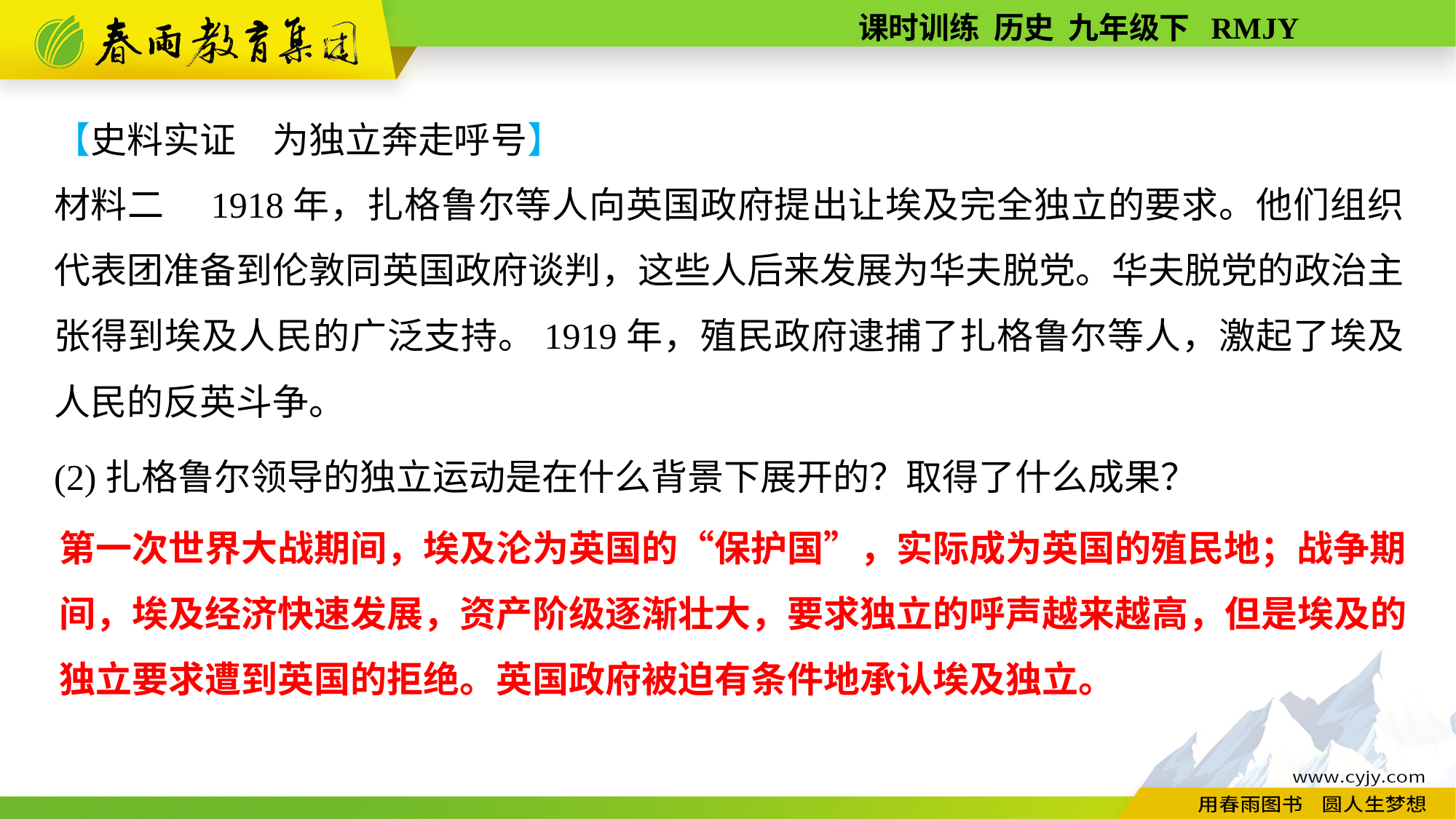

【史料实证　为独立奔走呼号】
材料二　1918年，扎格鲁尔等人向英国政府提出让埃及完全独立的要求。他们组织代表团准备到伦敦同英国政府谈判，这些人后来发展为华夫脱党。华夫脱党的政治主张得到埃及人民的广泛支持。1919年，殖民政府逮捕了扎格鲁尔等人，激起了埃及人民的反英斗争。
(2)扎格鲁尔领导的独立运动是在什么背景下展开的？取得了什么成果？
第一次世界大战期间，埃及沦为英国的“保护国”，实际成为英国的殖民地；战争期间，埃及经济快速发展，资产阶级逐渐壮大，要求独立的呼声越来越高，但是埃及的独立要求遭到英国的拒绝。英国政府被迫有条件地承认埃及独立。